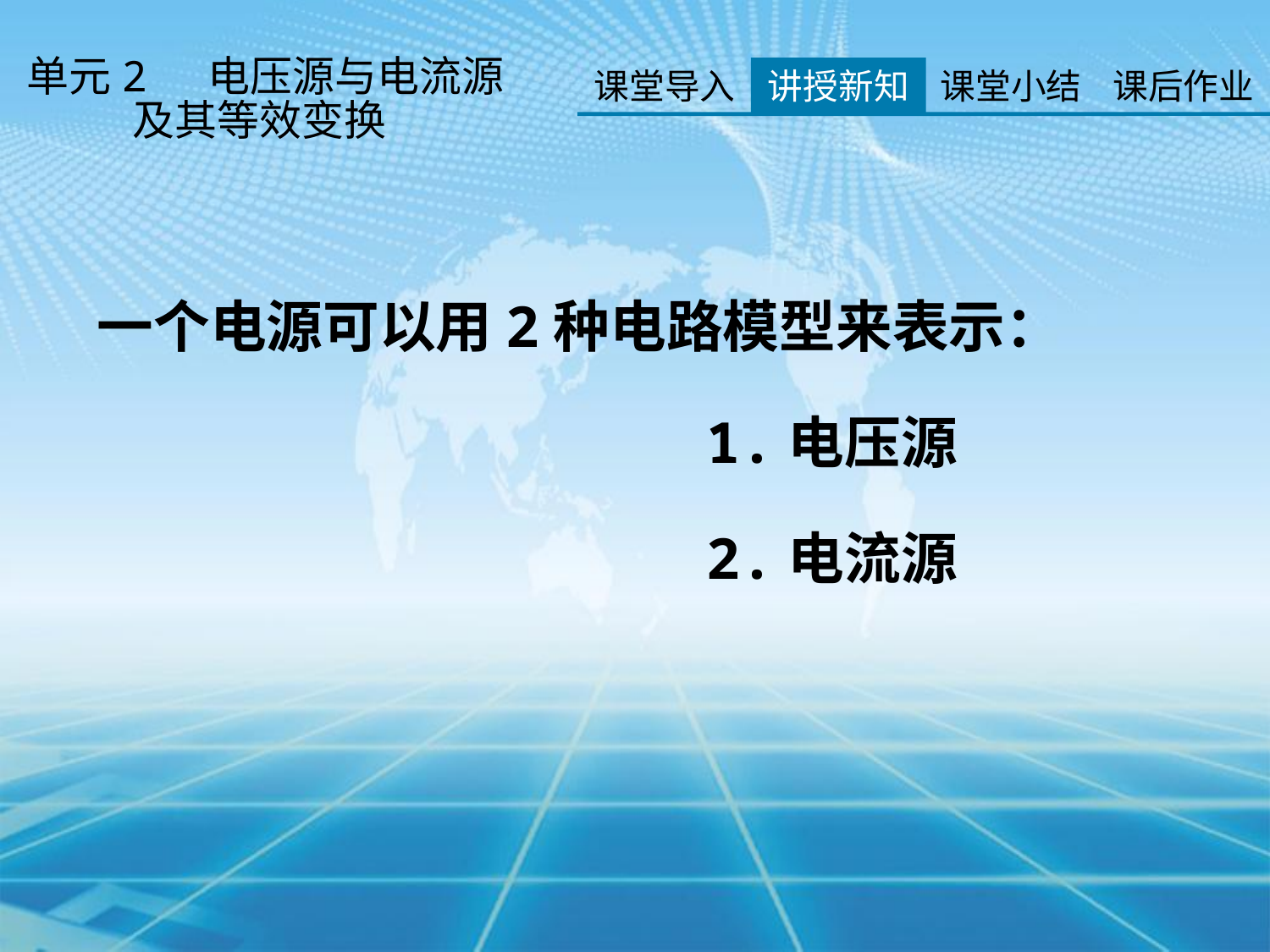

单元2  电压源与电流源
          及其等效变换
课堂导入
讲授新知
课堂小结
课后作业
一个电源可以用2种电路模型来表示：
                  1.电压源
                  2.电流源